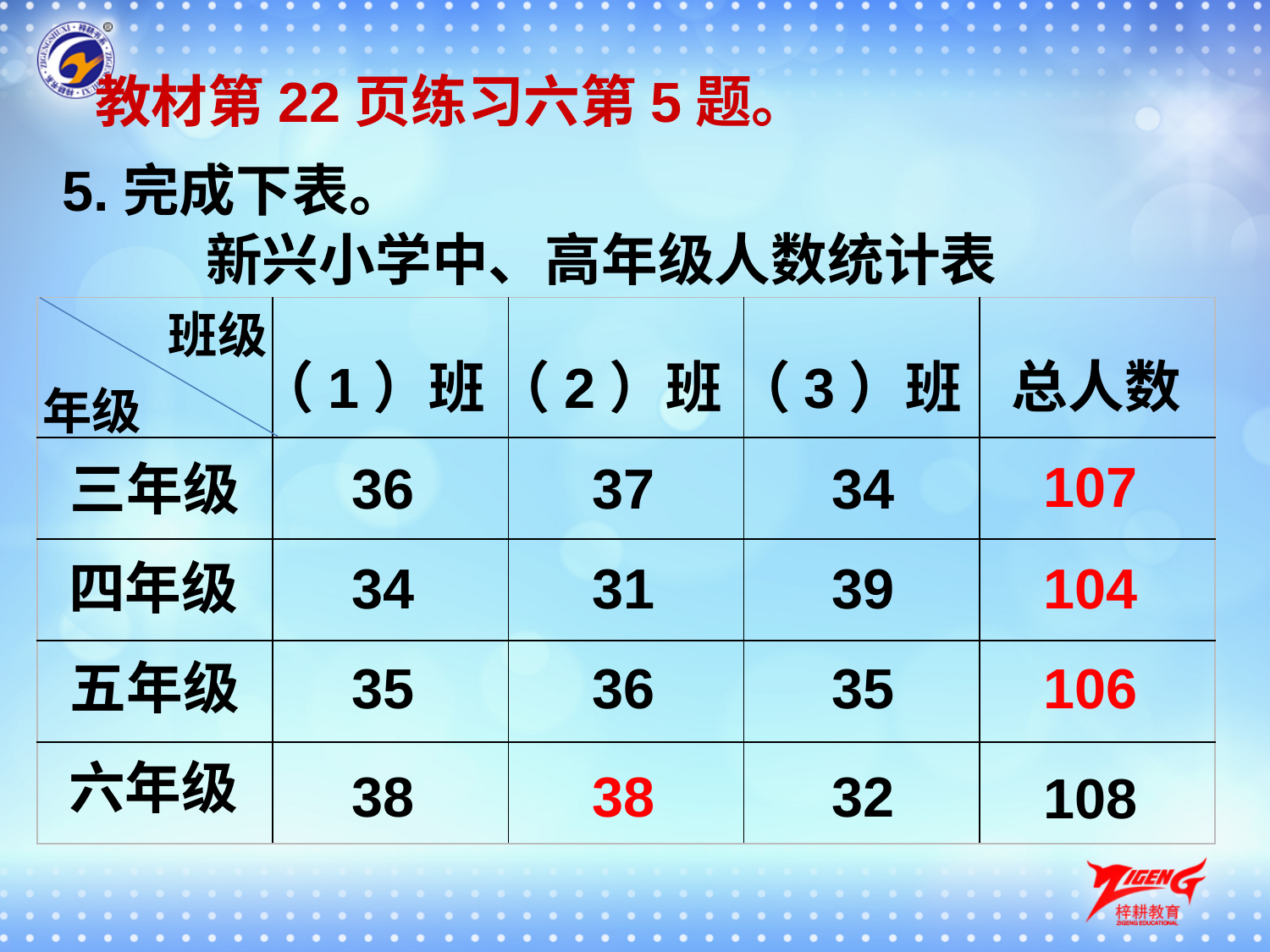

教材第22页练习六第5题。
5.完成下表。
新兴小学中、高年级人数统计表
|  |  |  |  |  |
| --- | --- | --- | --- | --- |
|  |  |  |  |  |
|  |  |  |  |  |
|  |  |  |  |  |
|  |  |  |  |  |
班级
总人数
（1）班
（2）班
（3）班
年级
107
36
37
34
三年级
四年级
34
31
39
104
五年级
35
36
35
106
六年级
38
38
32
108